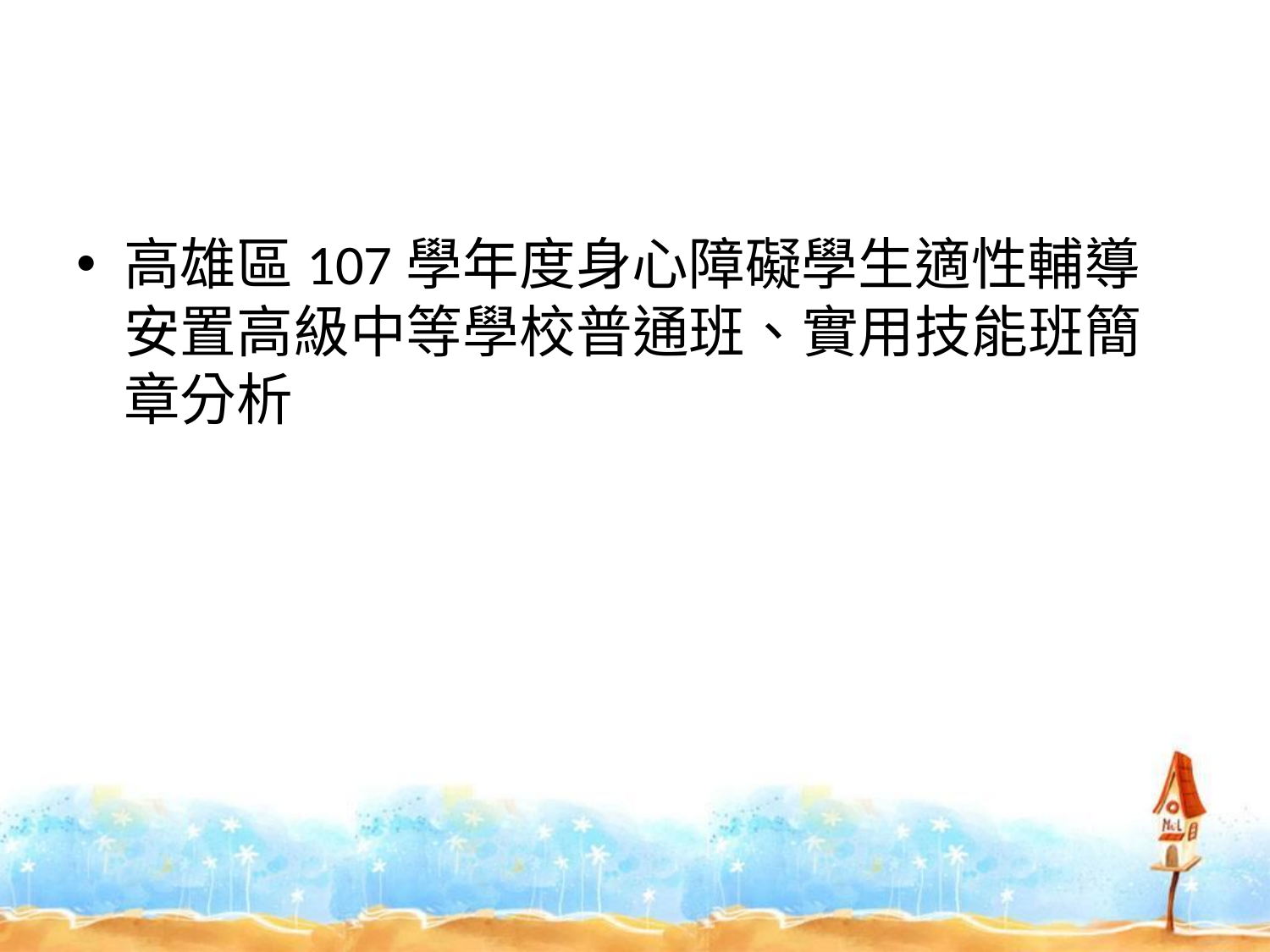

#
高雄區107學年度身心障礙學生適性輔導安置高級中等學校普通班、實用技能班簡章分析